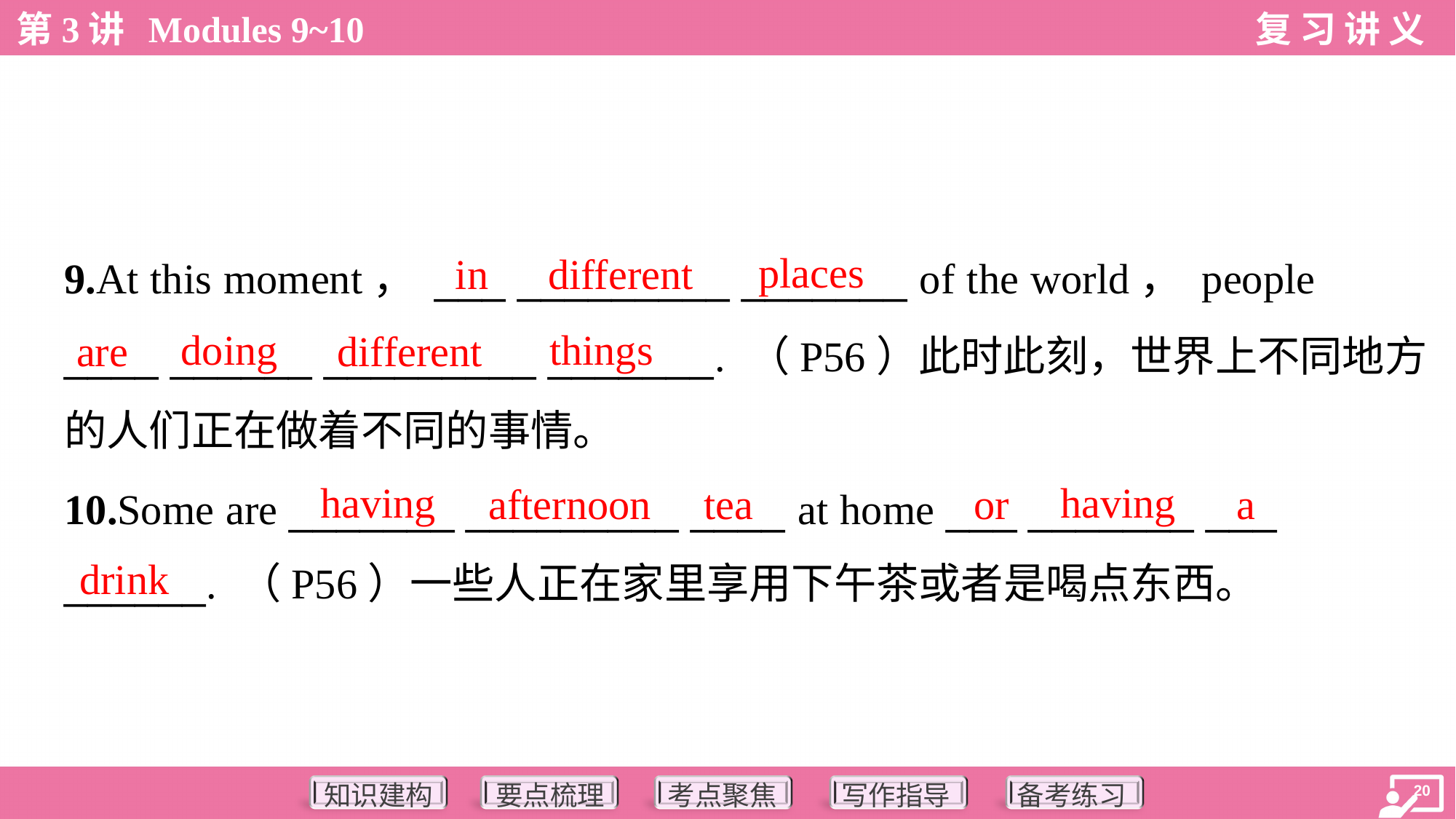

places
in
different
9.At this moment， ___ _________ _______ of the world， people
____ ______ _________ _______. （P56）此时此刻，世界上不同地方
的人们正在做着不同的事情。
doing
things
are
different
having
having
afternoon
tea
or
a
10.Some are _______ _________ ____ at home ___ _______ ___
______. （P56）一些人正在家里享用下午茶或者是喝点东西。
drink